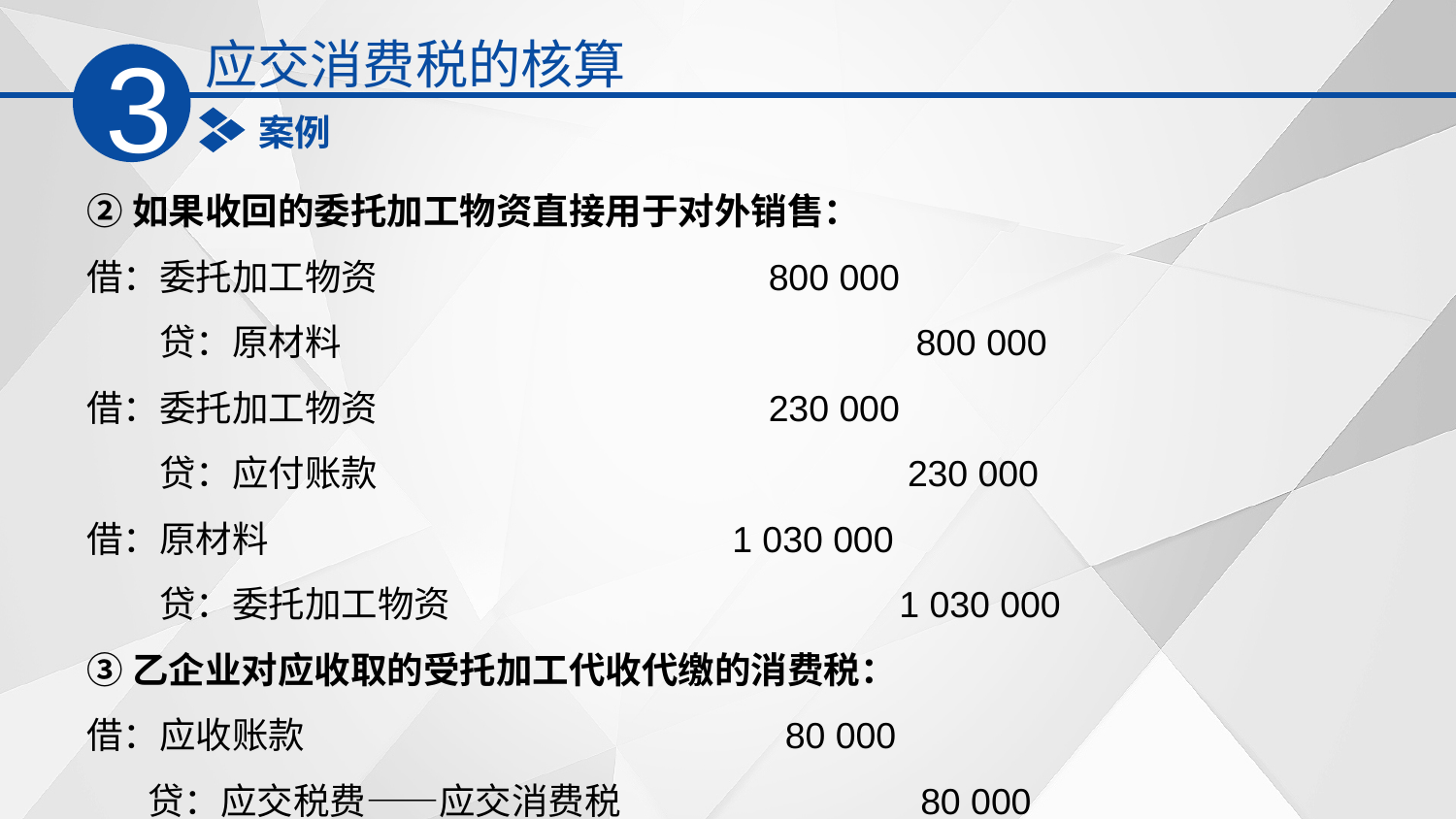

应交消费税的核算
3

案例

②如果收回的委托加工物资直接用于对外销售：
借：委托加工物资　　　　　　　　           800 000
　　贷：原材料　　　　　　　　　　　                    800 000
借：委托加工物资　　　　　　　　           230 000
　　贷：应付账款　　　　　　　　　　                   230 000
借：原材料　　　　　　　　　　           1 030 000
　　贷：委托加工物资　　　　　　　　                  1 030 000
③乙企业对应收取的受托加工代收代缴的消费税：
借：应收账款　　　　　　　　　　             80 000
　   贷：应交税费——应交消费税　　　                      80 000